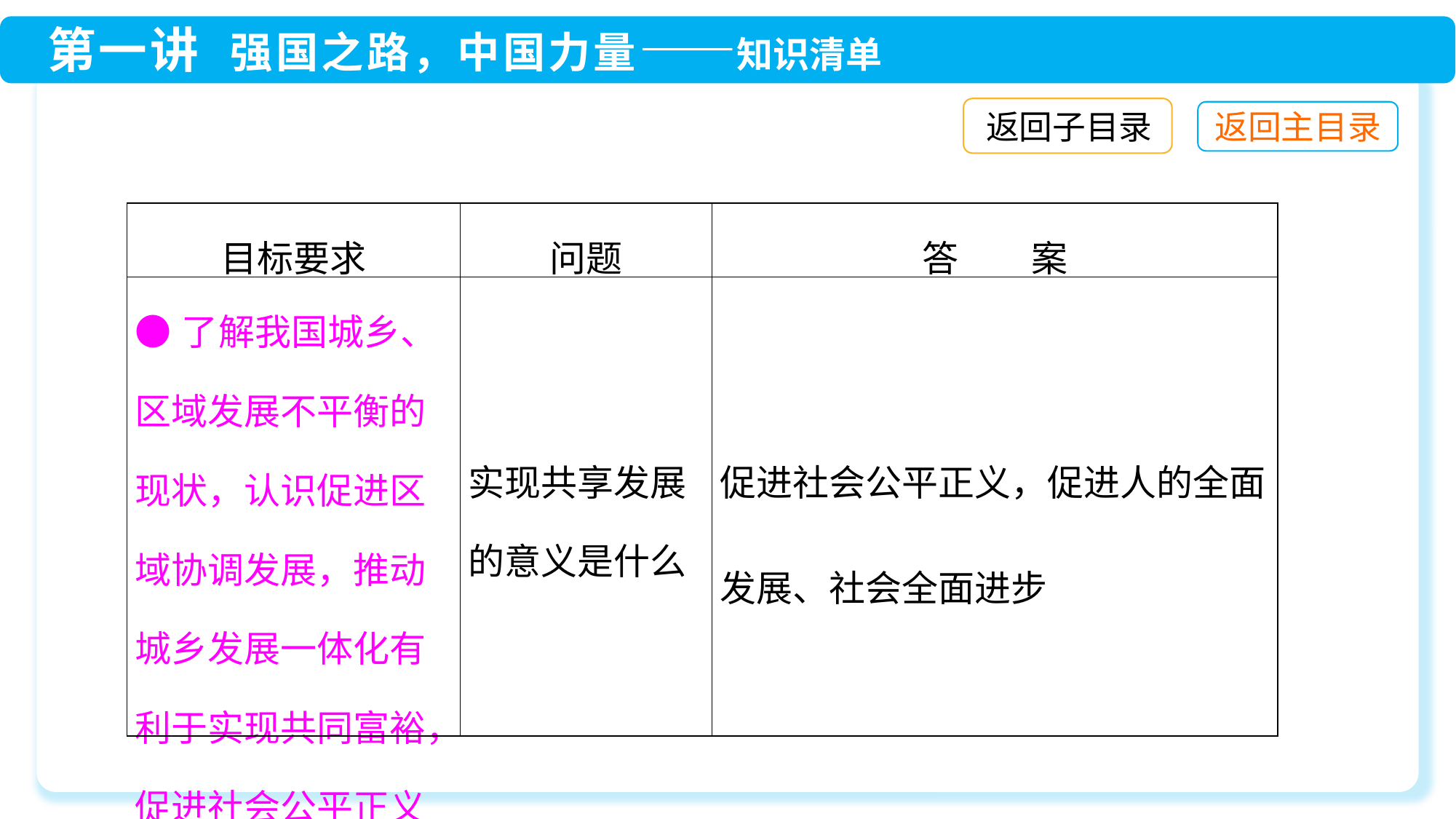

返回子目录
| 目标要求 | 问题 | 答　　案 |
| --- | --- | --- |
| ●了解我国城乡、区域发展不平衡的现状，认识促进区域协调发展，推动城乡发展一体化有利于实现共同富裕，促进社会公平正义 | 实现共享发展的意义是什么 | 促进社会公平正义，促进人的全面发展、社会全面进步 |